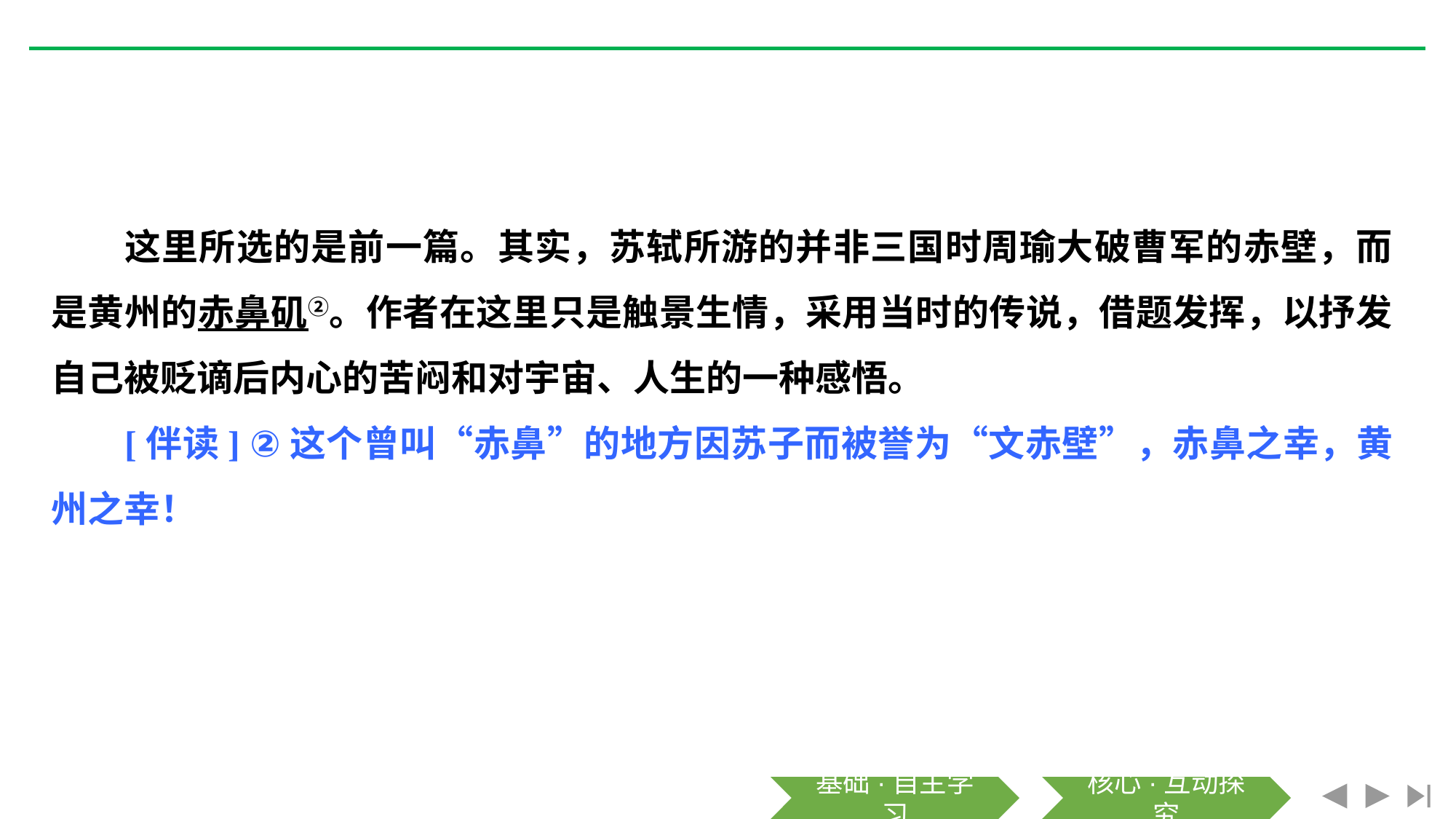

这里所选的是前一篇。其实，苏轼所游的并非三国时周瑜大破曹军的赤壁，而是黄州的赤鼻矶②。作者在这里只是触景生情，采用当时的传说，借题发挥，以抒发自己被贬谪后内心的苦闷和对宇宙、人生的一种感悟。
[伴读] ②这个曾叫“赤鼻”的地方因苏子而被誉为“文赤壁”，赤鼻之幸，黄州之幸！